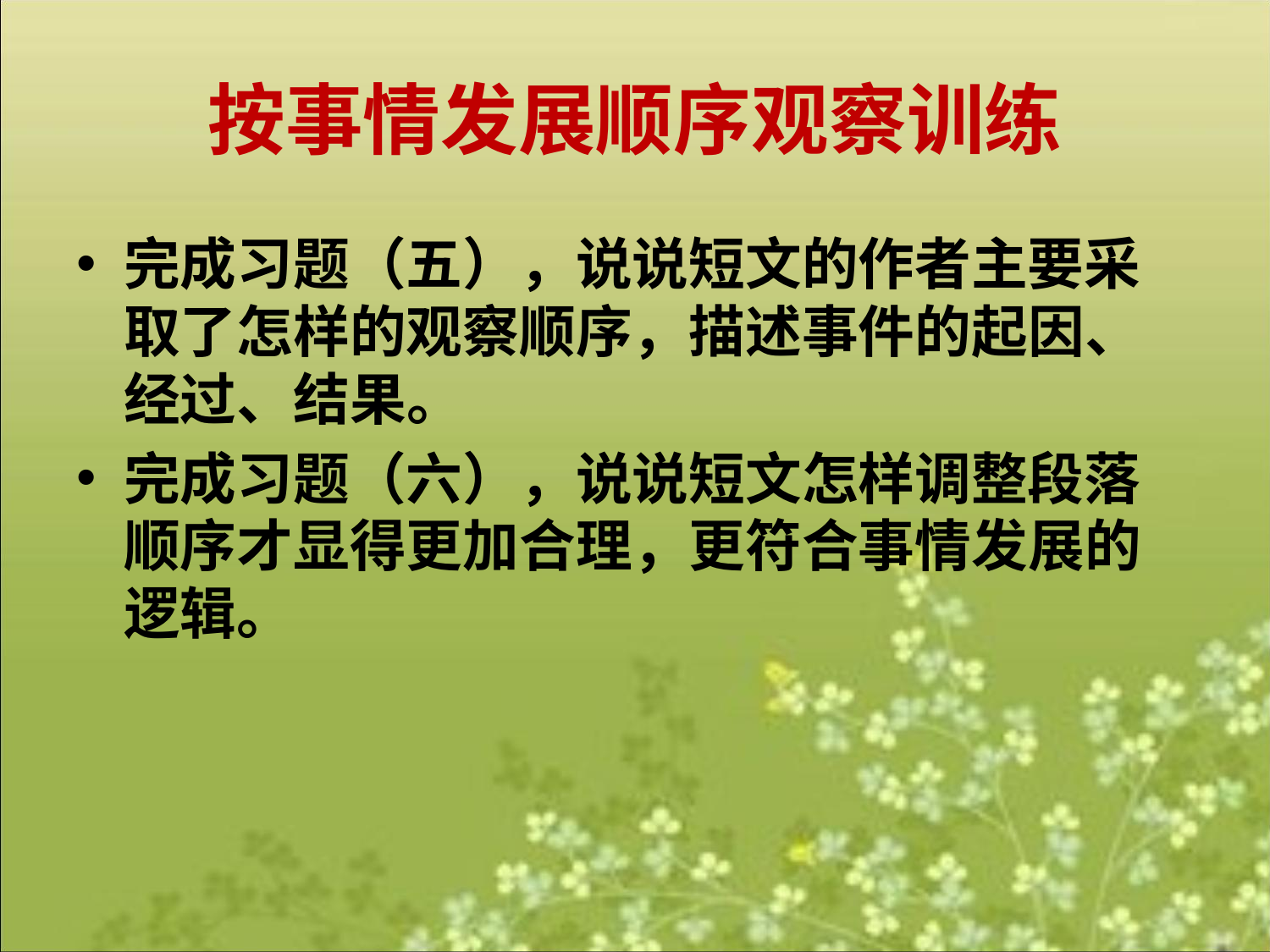

# 按事情发展顺序观察训练
完成习题（五），说说短文的作者主要采取了怎样的观察顺序，描述事件的起因、经过、结果。
完成习题（六），说说短文怎样调整段落顺序才显得更加合理，更符合事情发展的逻辑。